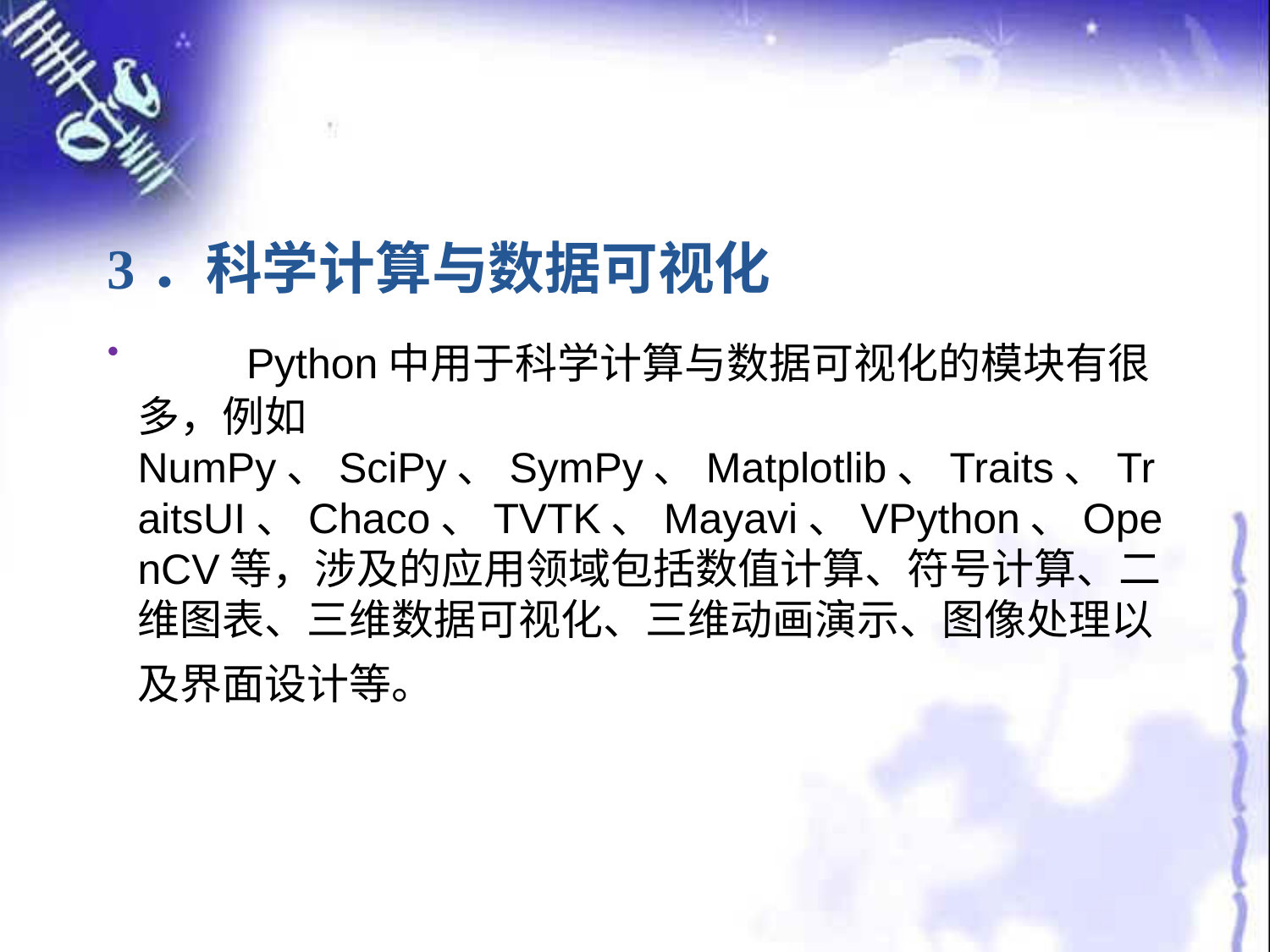

3．科学计算与数据可视化
　　Python中用于科学计算与数据可视化的模块有很多，例如NumPy、SciPy、SymPy、Matplotlib、Traits、TraitsUI、Chaco、TVTK、Mayavi、VPython、OpenCV等，涉及的应用领域包括数值计算、符号计算、二维图表、三维数据可视化、三维动画演示、图像处理以及界面设计等。